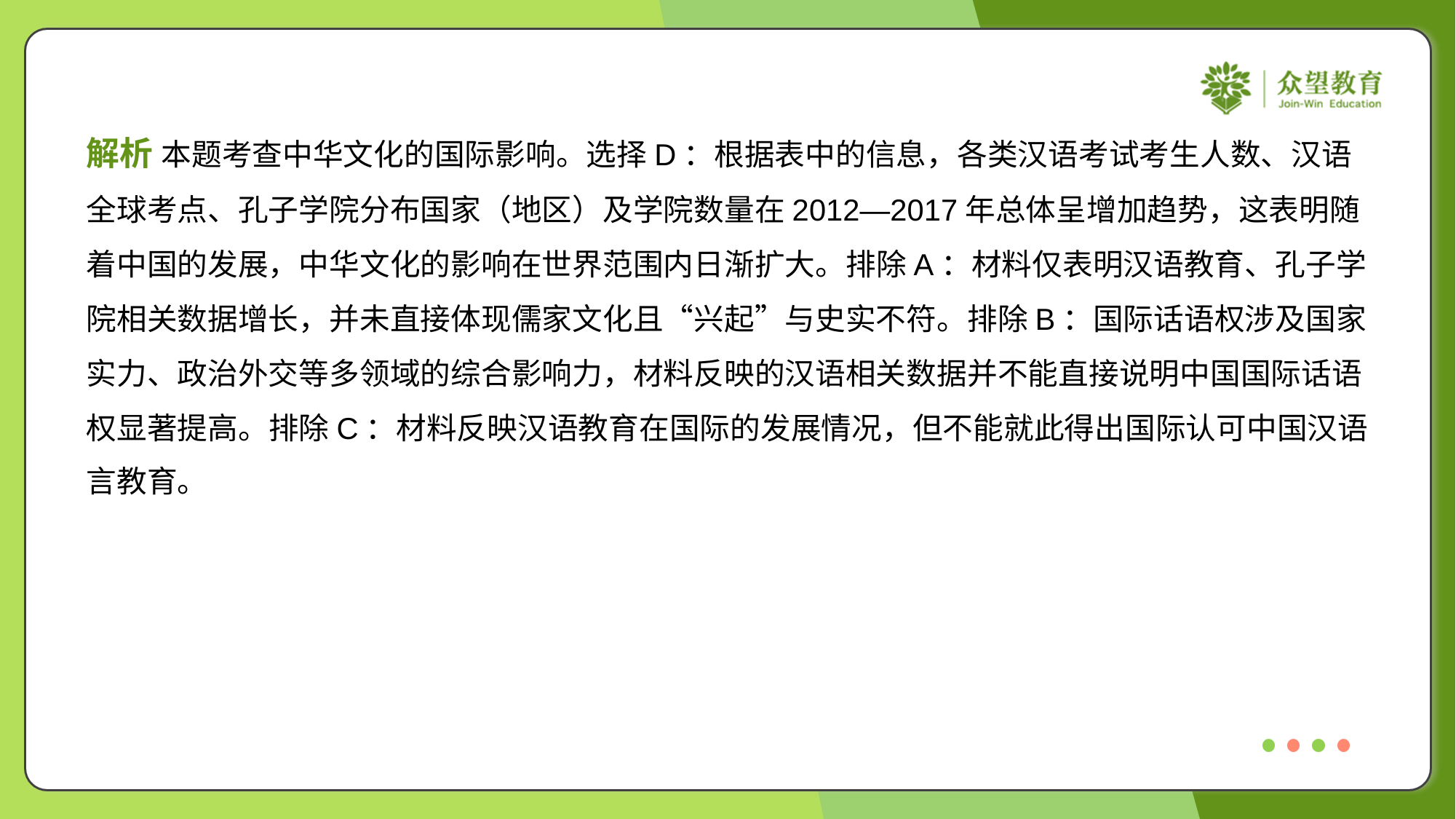

解析 本题考查中华文化的国际影响。选择D：根据表中的信息，各类汉语考试考生人数、汉语
全球考点、孔子学院分布国家（地区）及学院数量在2012—2017年总体呈增加趋势，这表明随
着中国的发展，中华文化的影响在世界范围内日渐扩大。排除A：材料仅表明汉语教育、孔子学
院相关数据增长，并未直接体现儒家文化且“兴起”与史实不符。排除B：国际话语权涉及国家
实力、政治外交等多领域的综合影响力，材料反映的汉语相关数据并不能直接说明中国国际话语
权显著提高。排除C：材料反映汉语教育在国际的发展情况，但不能就此得出国际认可中国汉语
言教育。